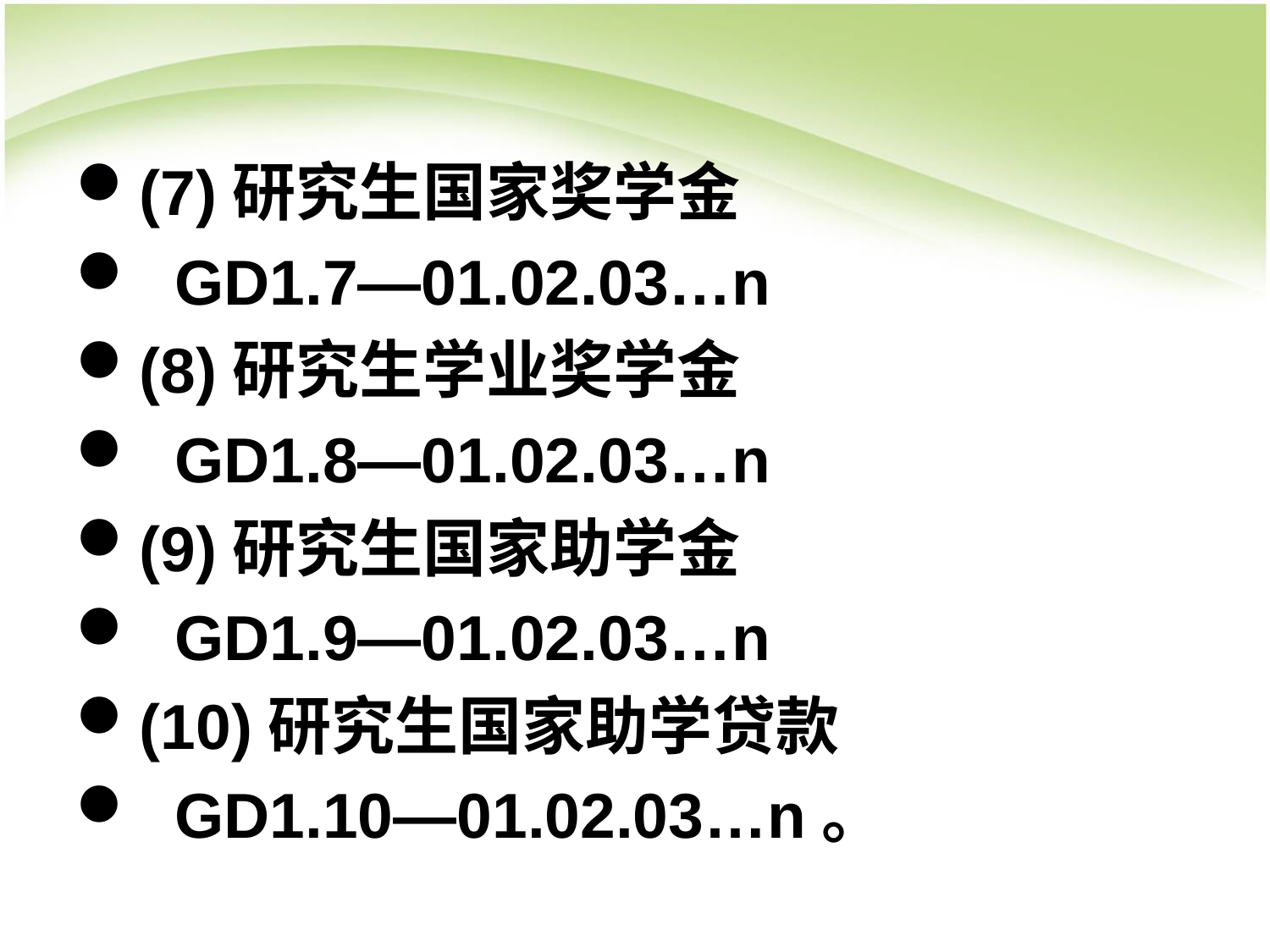

#
(7)研究生国家奖学金
  GD1.7—01.02.03…n
(8)研究生学业奖学金
  GD1.8—01.02.03…n
(9)研究生国家助学金
  GD1.9—01.02.03…n
(10)研究生国家助学贷款
  GD1.10—01.02.03…n。